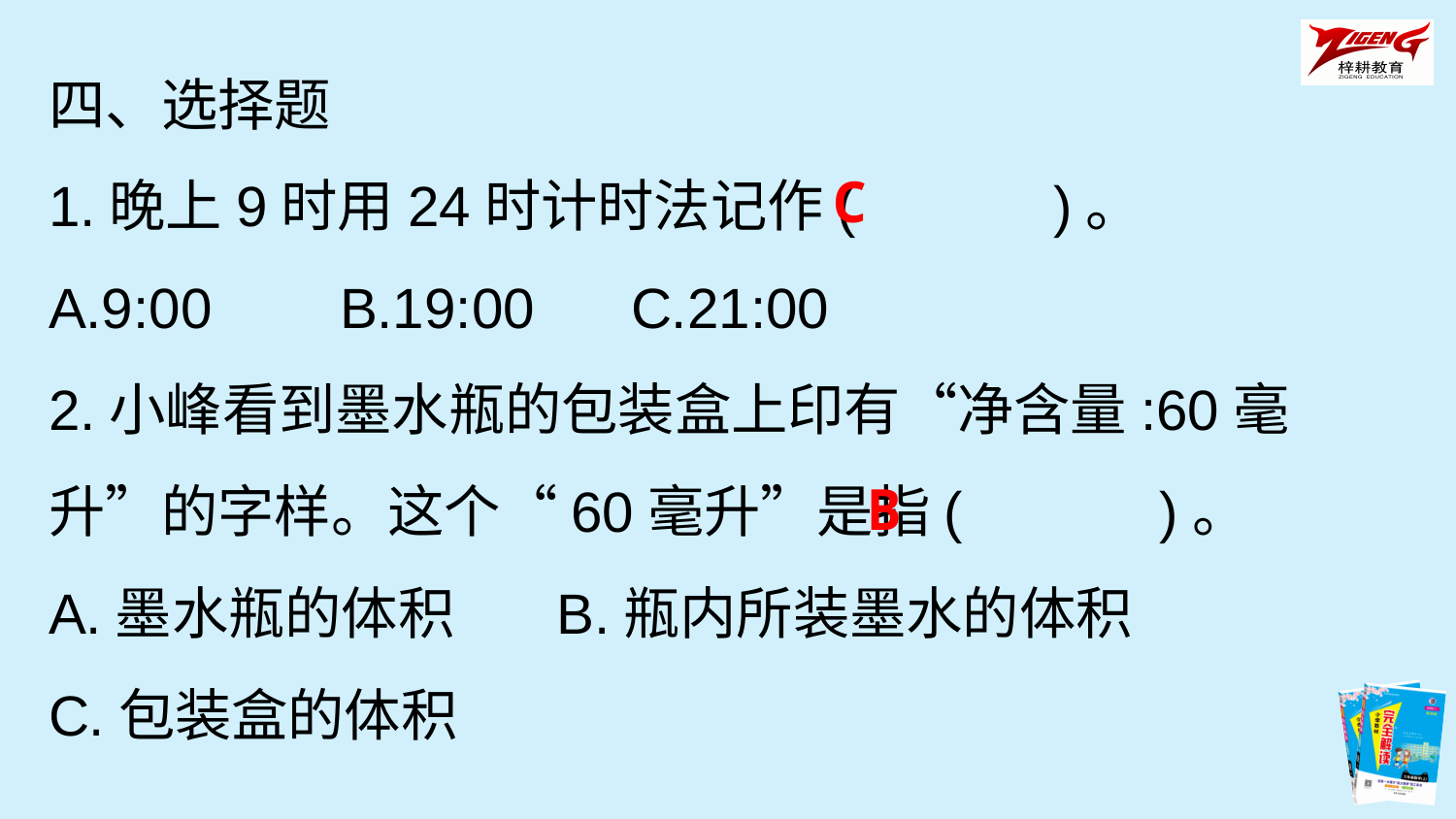

四、选择题
1.晚上9时用24时计时法记作(　　　)。
A.9:00	B.19:00	C.21:00
2.小峰看到墨水瓶的包装盒上印有“净含量:60毫升”的字样。这个“60毫升”是指(　　　)。
A.墨水瓶的体积       B.瓶内所装墨水的体积
C.包装盒的体积
C
B